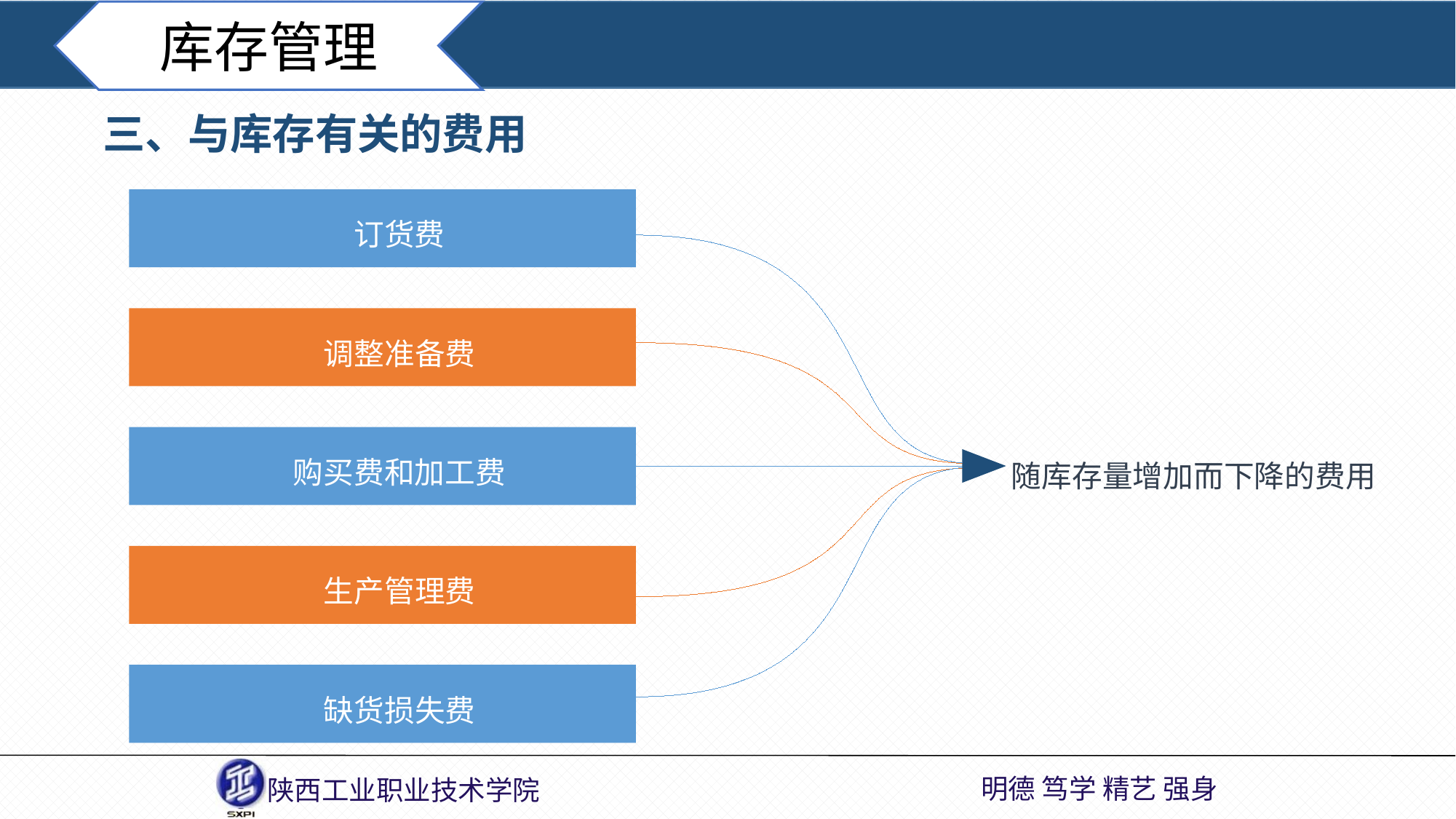

库存管理
三、与库存有关的费用
订货费

调整准备费
随库存量增加而下降的费用

购买费和加工费

生产管理费
缺货损失费